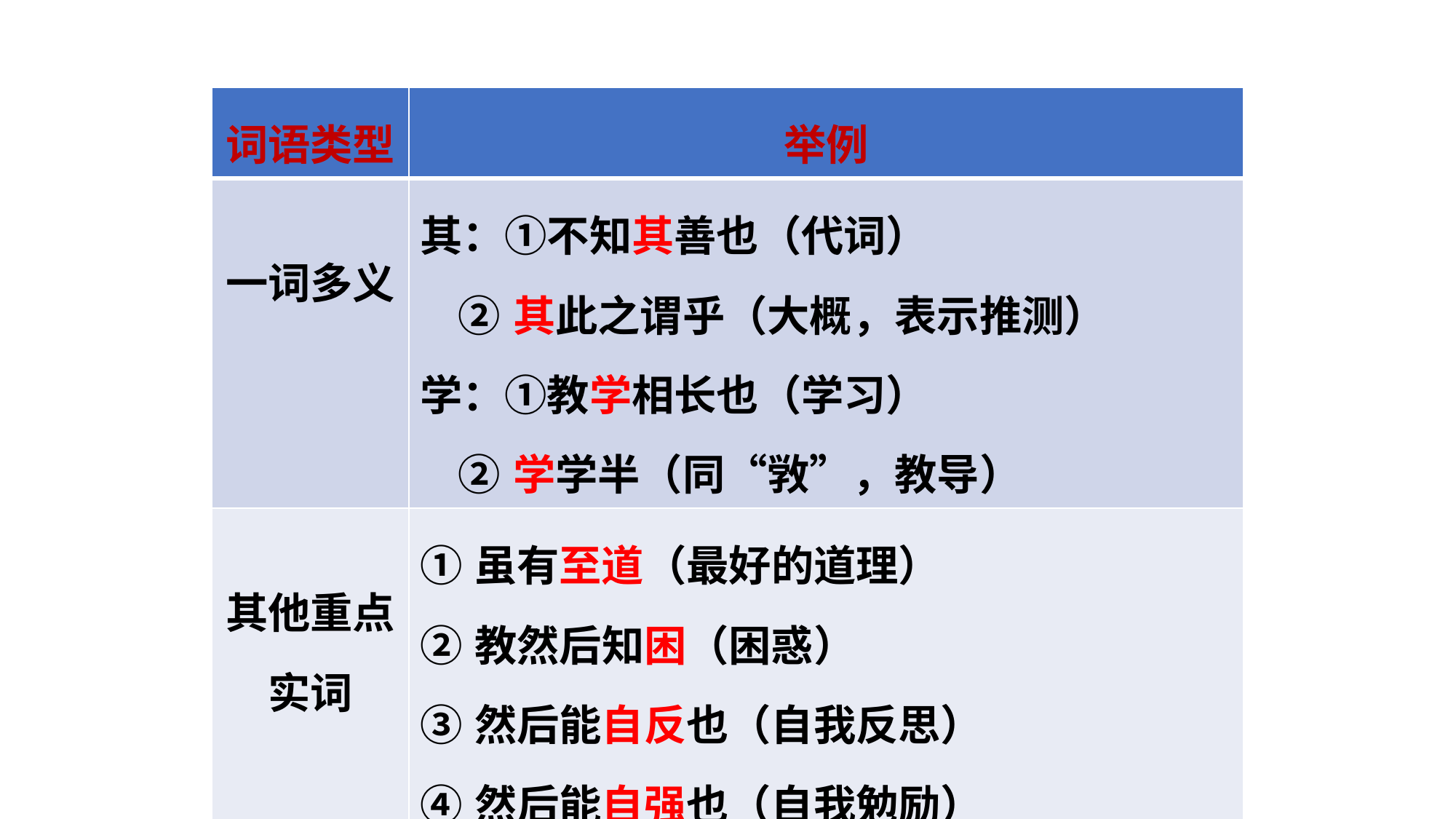

| 词语类型 | 举例 |
| --- | --- |
| 一词多义 | 其：①不知其善也（代词）　 　 　 ②其此之谓乎（大概，表示推测） 学：①教学相长也（学习）　 　 　 ②学学半（同“敩”，教导） |
| 其他重点实词 | ①虽有至道（最好的道理）　　 ②教然后知困（困惑） ③然后能自反也（自我反思） ④然后能自强也（自我勉励） |